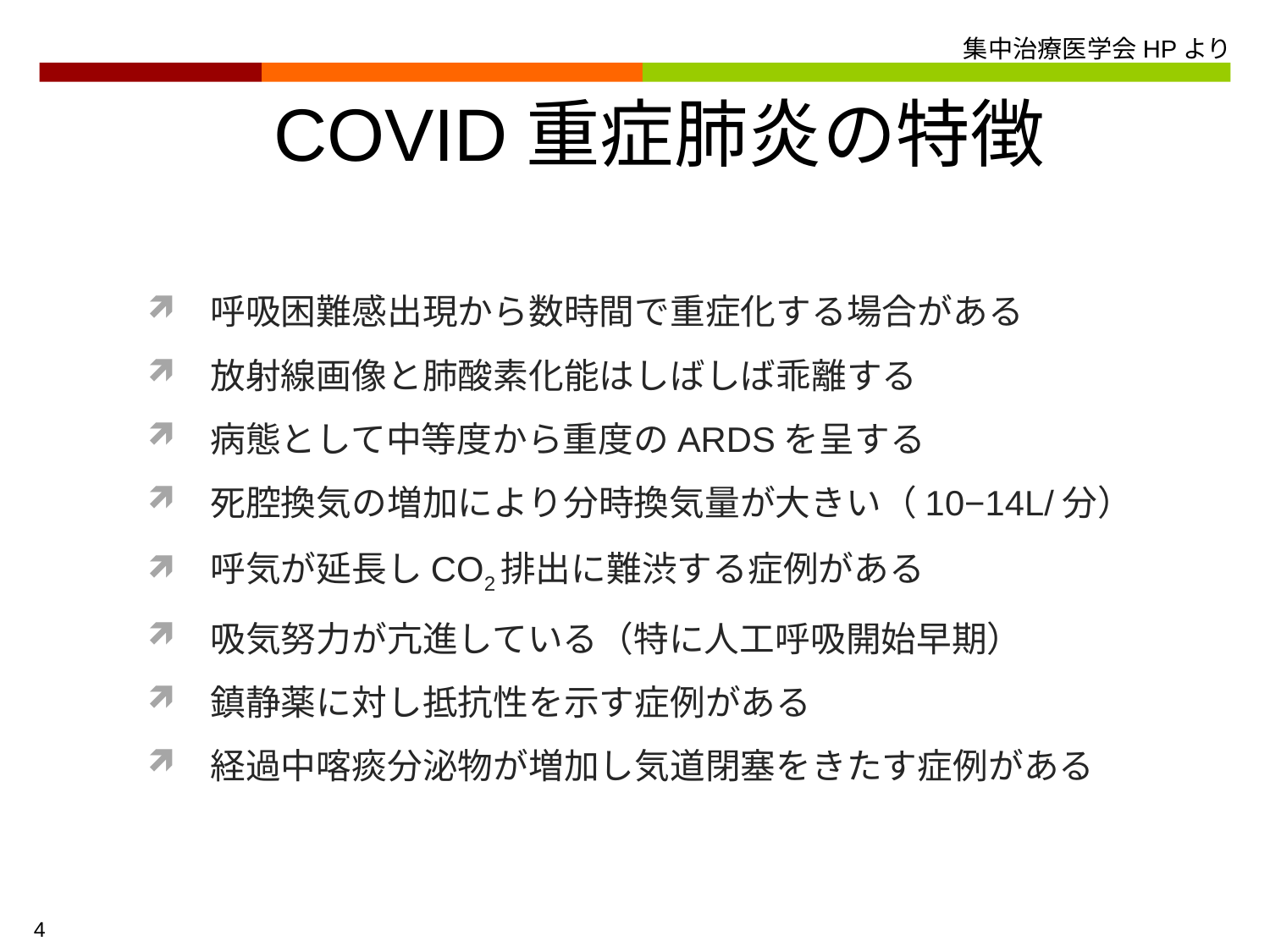

集中治療医学会HPより
COVID重症肺炎の特徴
呼吸困難感出現から数時間で重症化する場合がある
放射線画像と肺酸素化能はしばしば乖離する
病態として中等度から重度のARDSを呈する
死腔換気の増加により分時換気量が大きい（10−14L/分）
呼気が延長しCO2排出に難渋する症例がある
吸気努力が亢進している（特に人工呼吸開始早期）
鎮静薬に対し抵抗性を示す症例がある
経過中喀痰分泌物が増加し気道閉塞をきたす症例がある
4